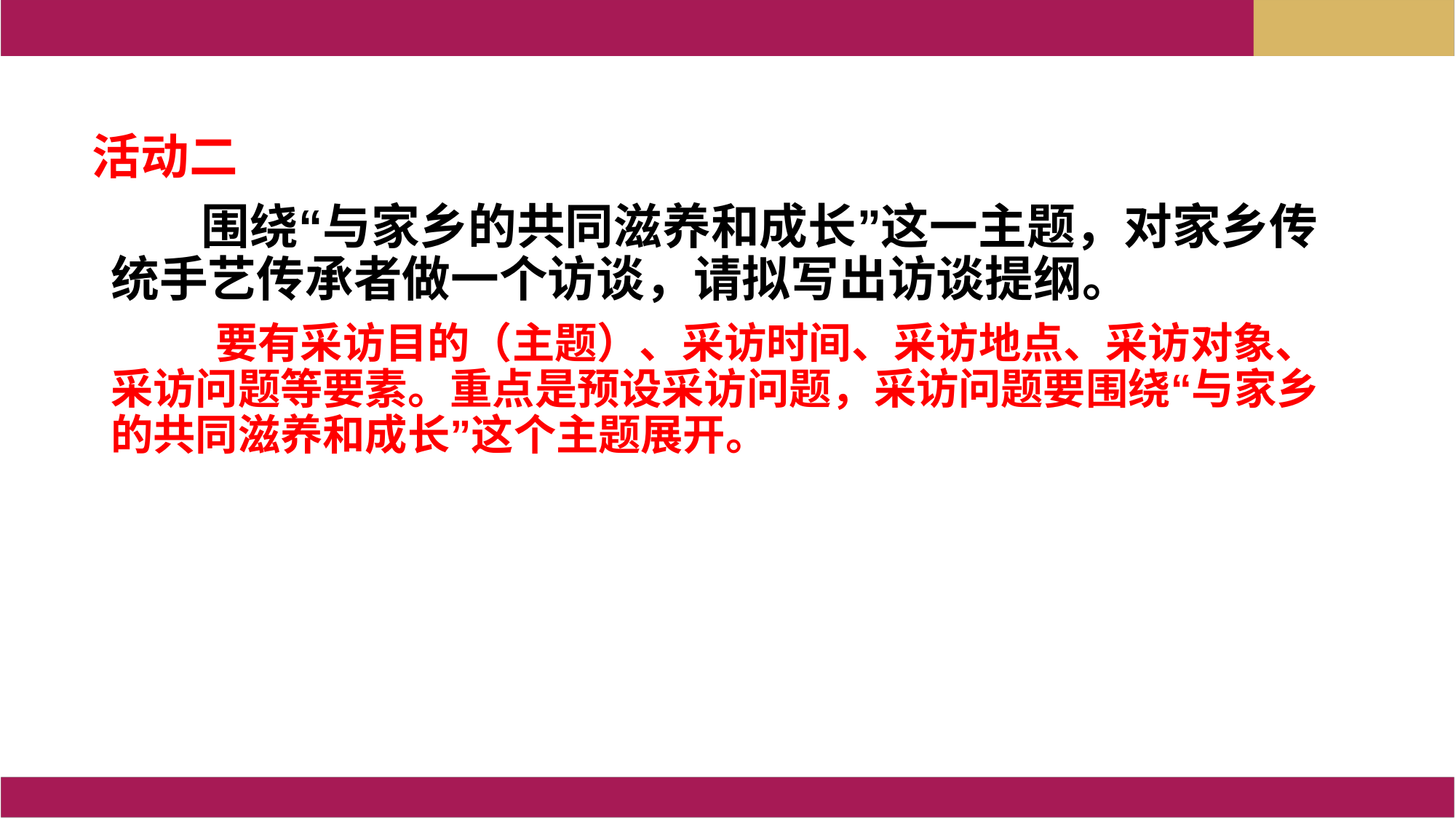

活动二
        围绕“与家乡的共同滋养和成长”这一主题，对家乡传统手艺传承者做一个访谈，请拟写出访谈提纲。
        要有采访目的（主题）、采访时间、采访地点、采访对象、采访问题等要素。重点是预设采访问题，采访问题要围绕“与家乡的共同滋养和成长”这个主题展开。